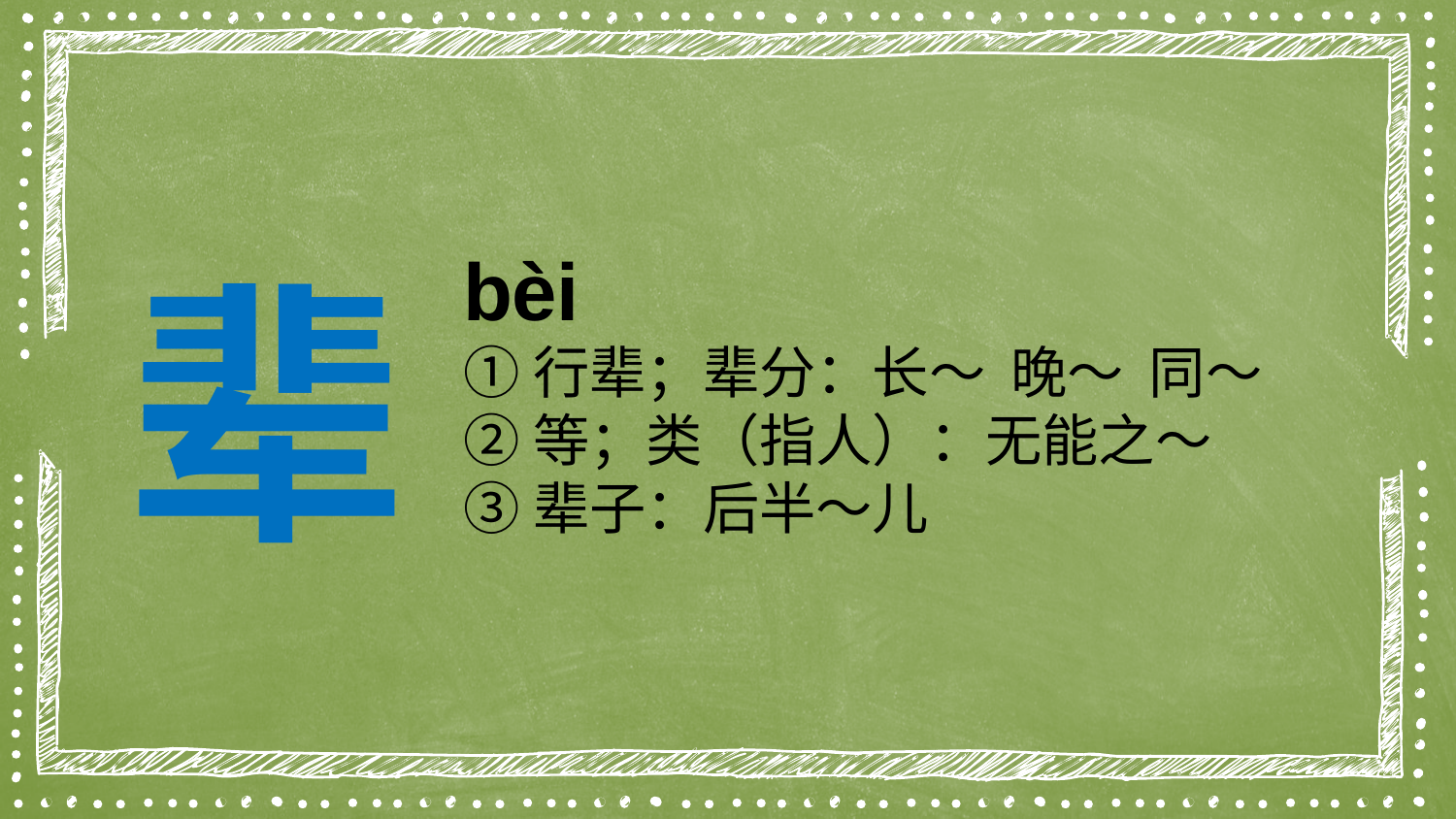

辈
bèi
①行辈；辈分：长～  晚～  同～
②等；类（指人）：无能之～
③辈子：后半～儿